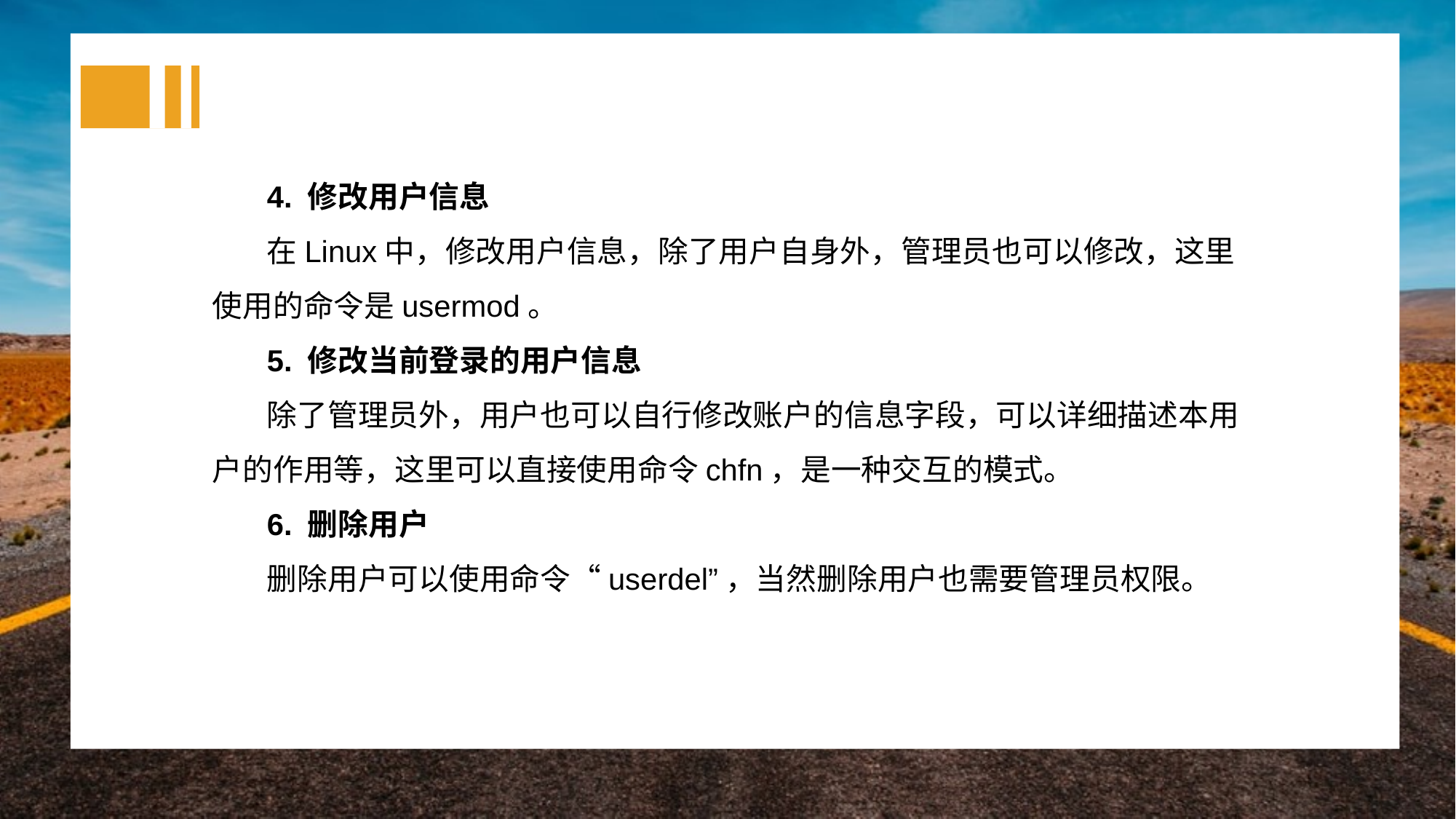

4. 修改用户信息
在Linux中，修改用户信息，除了用户自身外，管理员也可以修改，这里使用的命令是usermod。
5. 修改当前登录的用户信息
除了管理员外，用户也可以自行修改账户的信息字段，可以详细描述本用户的作用等，这里可以直接使用命令chfn，是一种交互的模式。
6. 删除用户
删除用户可以使用命令“userdel”，当然删除用户也需要管理员权限。